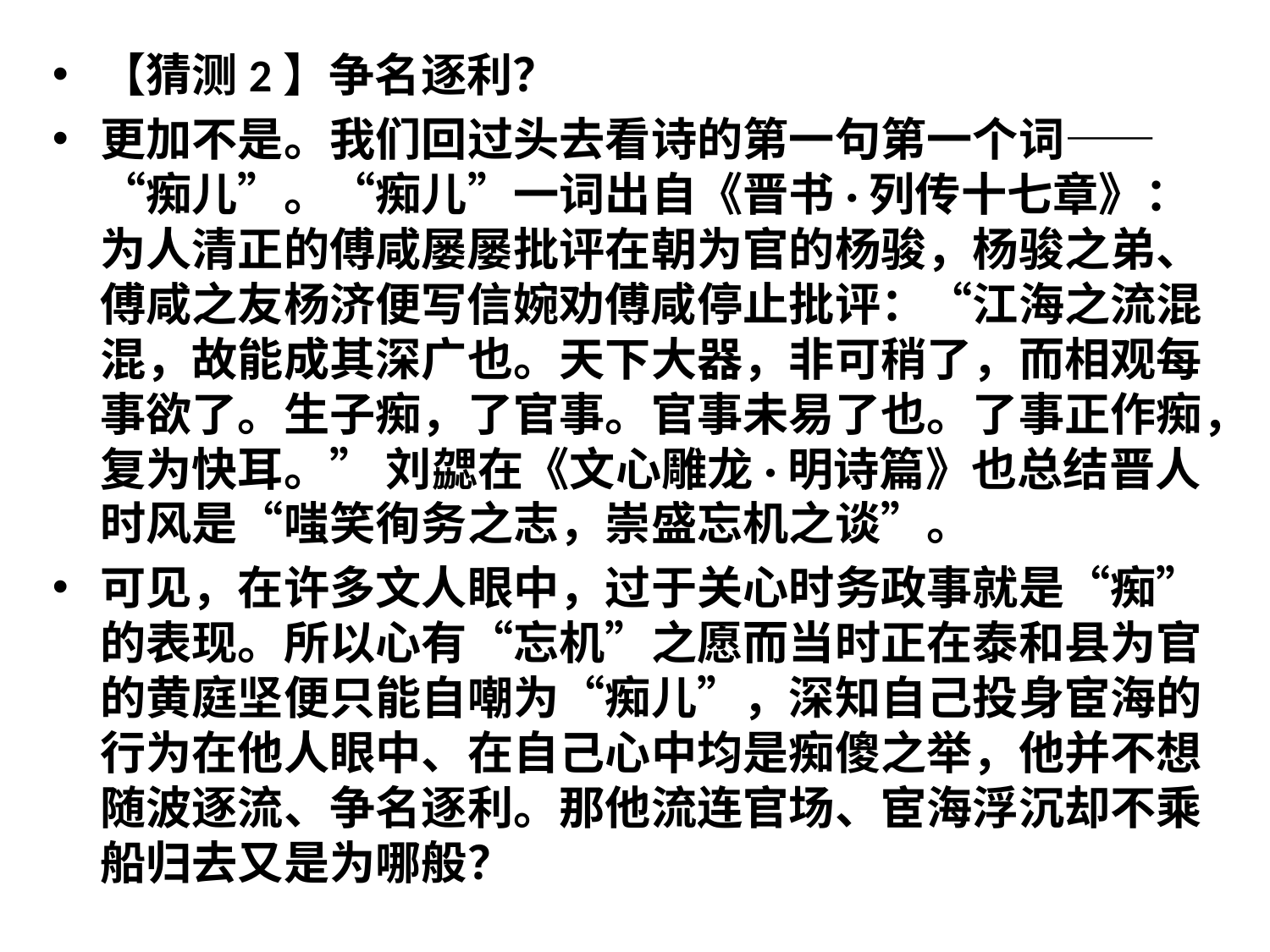

【猜测2】争名逐利？
更加不是。我们回过头去看诗的第一句第一个词——“痴儿”。“痴儿”一词出自《晋书·列传十七章》：为人清正的傅咸屡屡批评在朝为官的杨骏，杨骏之弟、傅咸之友杨济便写信婉劝傅咸停止批评：“江海之流混混，故能成其深广也。天下大器，非可稍了，而相观每事欲了。生子痴，了官事。官事未易了也。了事正作痴，复为快耳。” 刘勰在《文心雕龙·明诗篇》也总结晋人时风是“嗤笑徇务之志，崇盛忘机之谈”。
可见，在许多文人眼中，过于关心时务政事就是“痴”的表现。所以心有“忘机”之愿而当时正在泰和县为官的黄庭坚便只能自嘲为“痴儿”，深知自己投身宦海的行为在他人眼中、在自己心中均是痴傻之举，他并不想随波逐流、争名逐利。那他流连官场、宦海浮沉却不乘船归去又是为哪般？